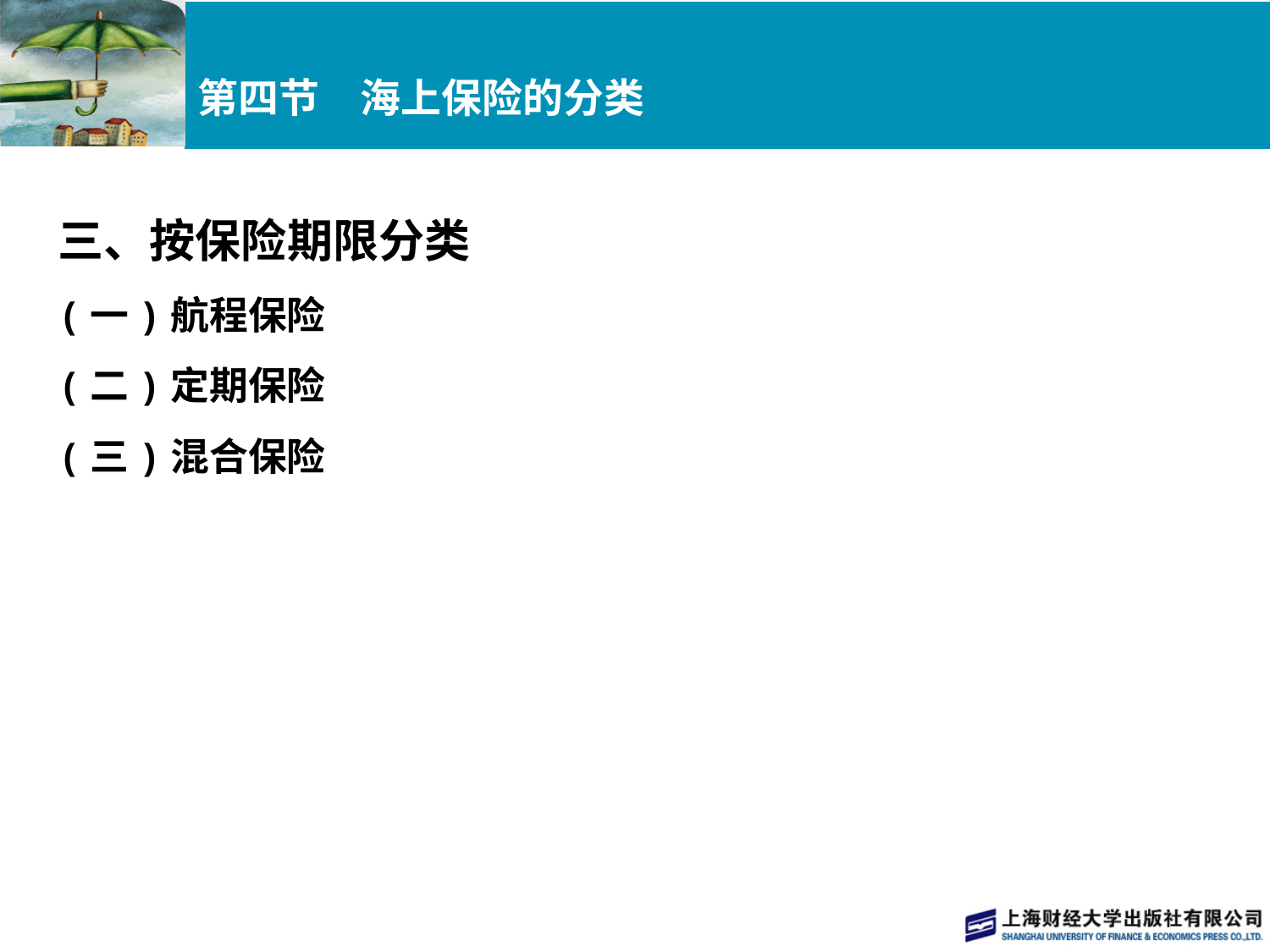

# 第四节　海上保险的分类
三、按保险期限分类
(一)航程保险
(二)定期保险
(三)混合保险